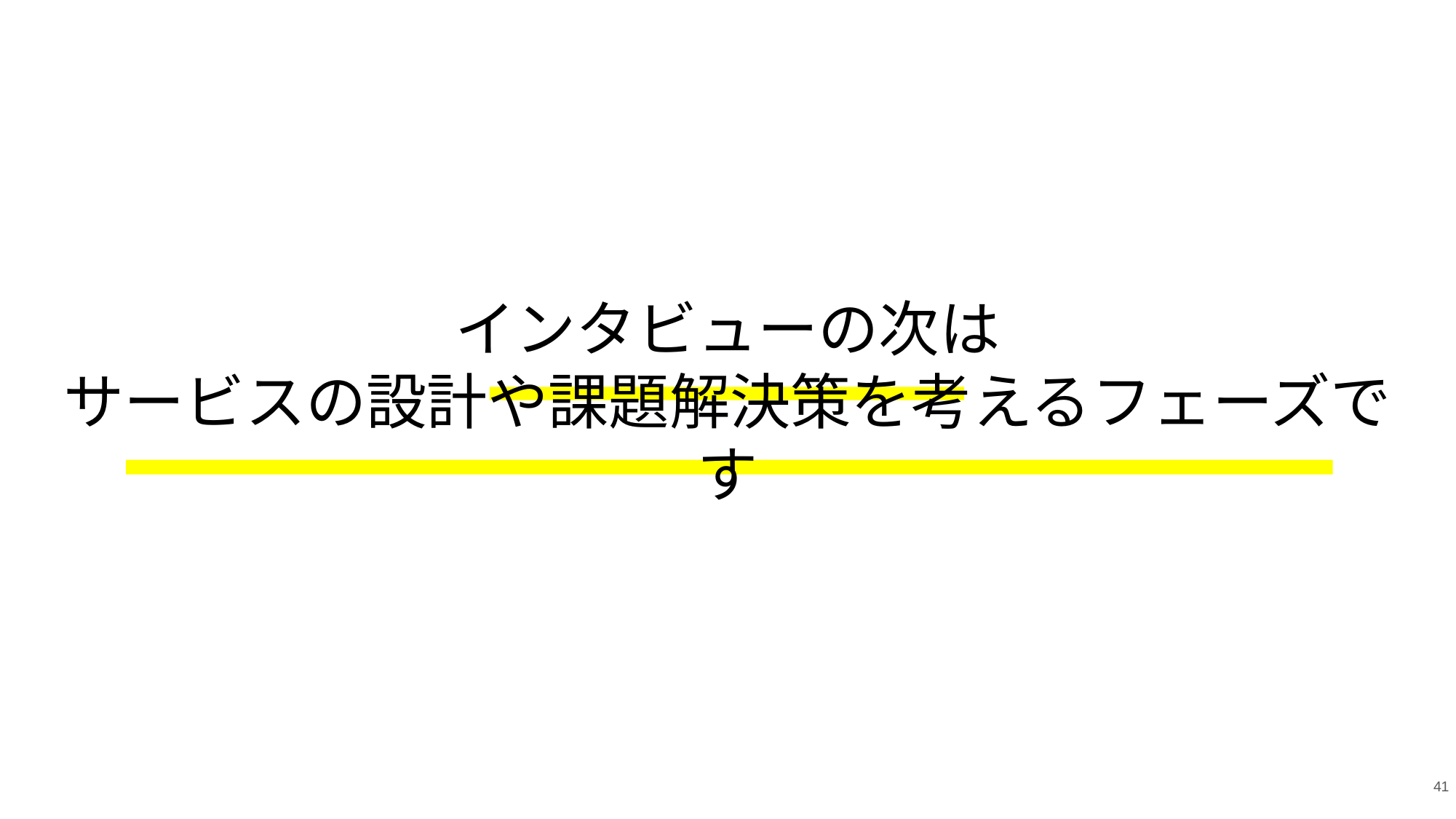

# インタビューの次は サービスの設計や課題解決策を考えるフェーズです

41